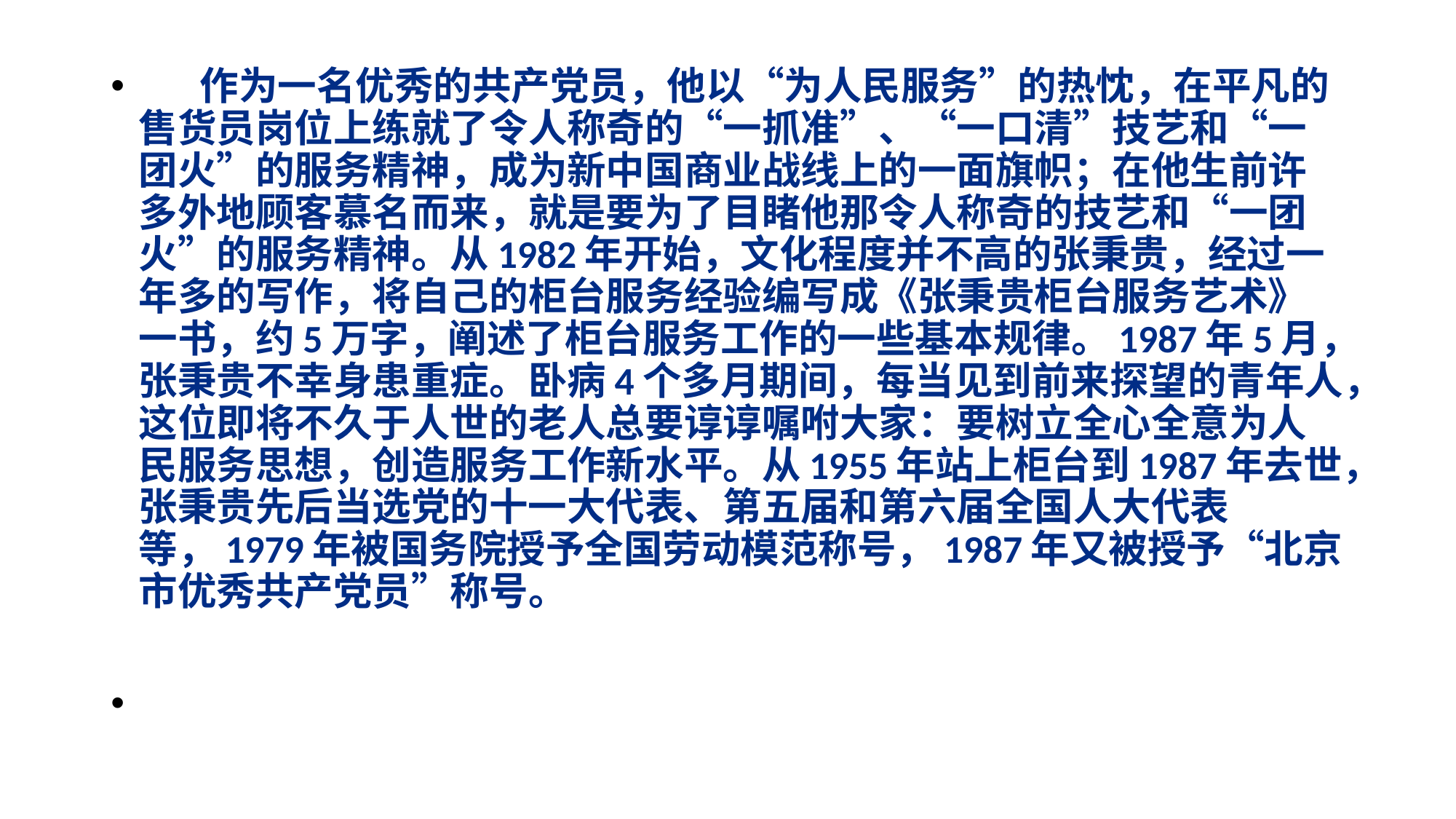

作为一名优秀的共产党员，他以“为人民服务”的热忱，在平凡的售货员岗位上练就了令人称奇的“一抓准”、“一口清”技艺和“一团火”的服务精神，成为新中国商业战线上的一面旗帜；在他生前许多外地顾客慕名而来，就是要为了目睹他那令人称奇的技艺和“一团火”的服务精神。从1982年开始，文化程度并不高的张秉贵，经过一年多的写作，将自己的柜台服务经验编写成《张秉贵柜台服务艺术》一书，约5万字，阐述了柜台服务工作的一些基本规律。1987年5月，张秉贵不幸身患重症。卧病4个多月期间，每当见到前来探望的青年人，这位即将不久于人世的老人总要谆谆嘱咐大家：要树立全心全意为人民服务思想，创造服务工作新水平。从1955年站上柜台到1987年去世，张秉贵先后当选党的十一大代表、第五届和第六届全国人大代表等，1979年被国务院授予全国劳动模范称号，1987年又被授予“北京市优秀共产党员”称号。